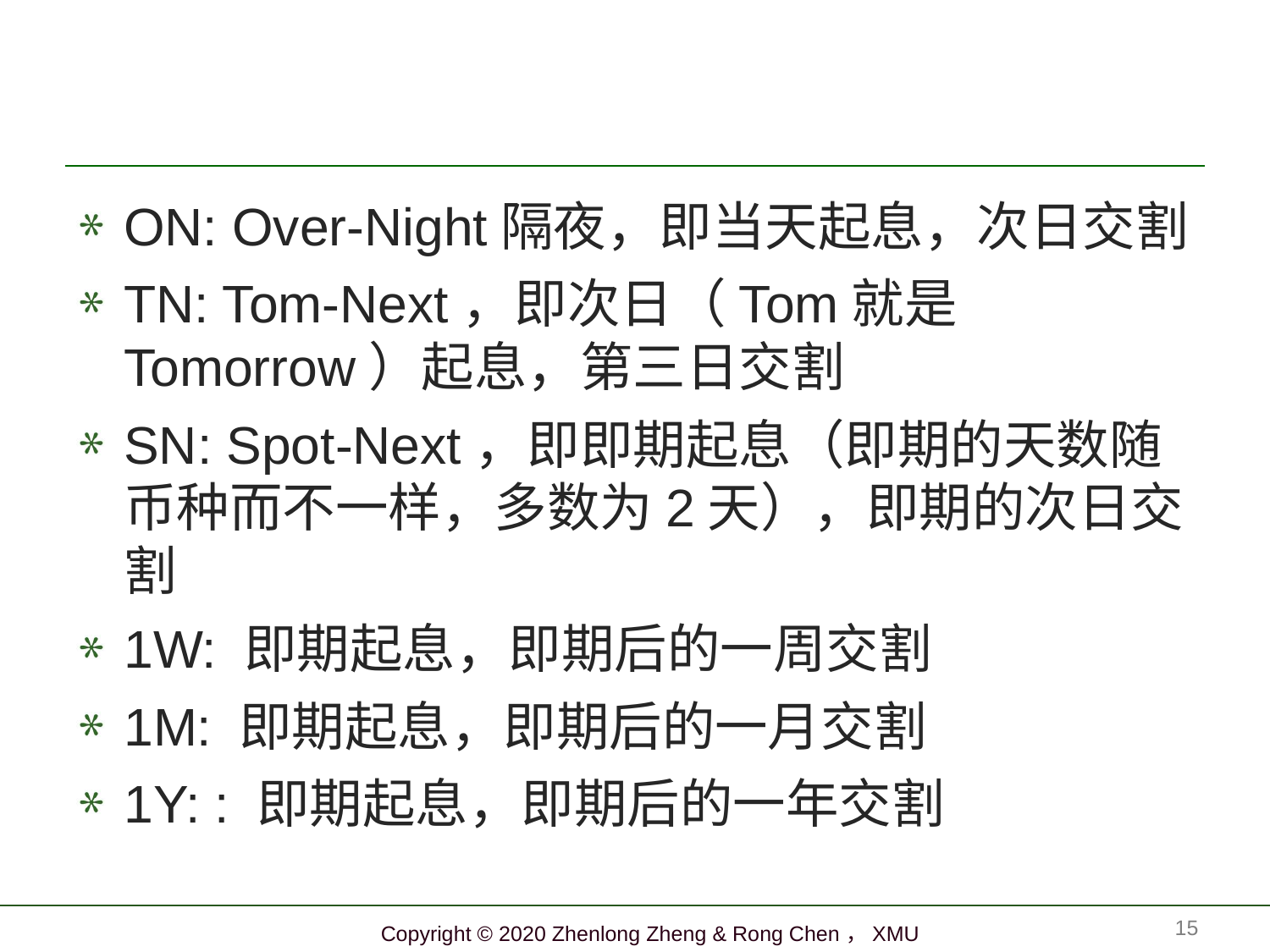

#
ON: Over-Night隔夜，即当天起息，次日交割
TN: Tom-Next，即次日（Tom就是Tomorrow）起息，第三日交割
SN: Spot-Next，即即期起息（即期的天数随币种而不一样，多数为2天），即期的次日交割
1W: 即期起息，即期后的一周交割
1M: 即期起息，即期后的一月交割
1Y: : 即期起息，即期后的一年交割
15